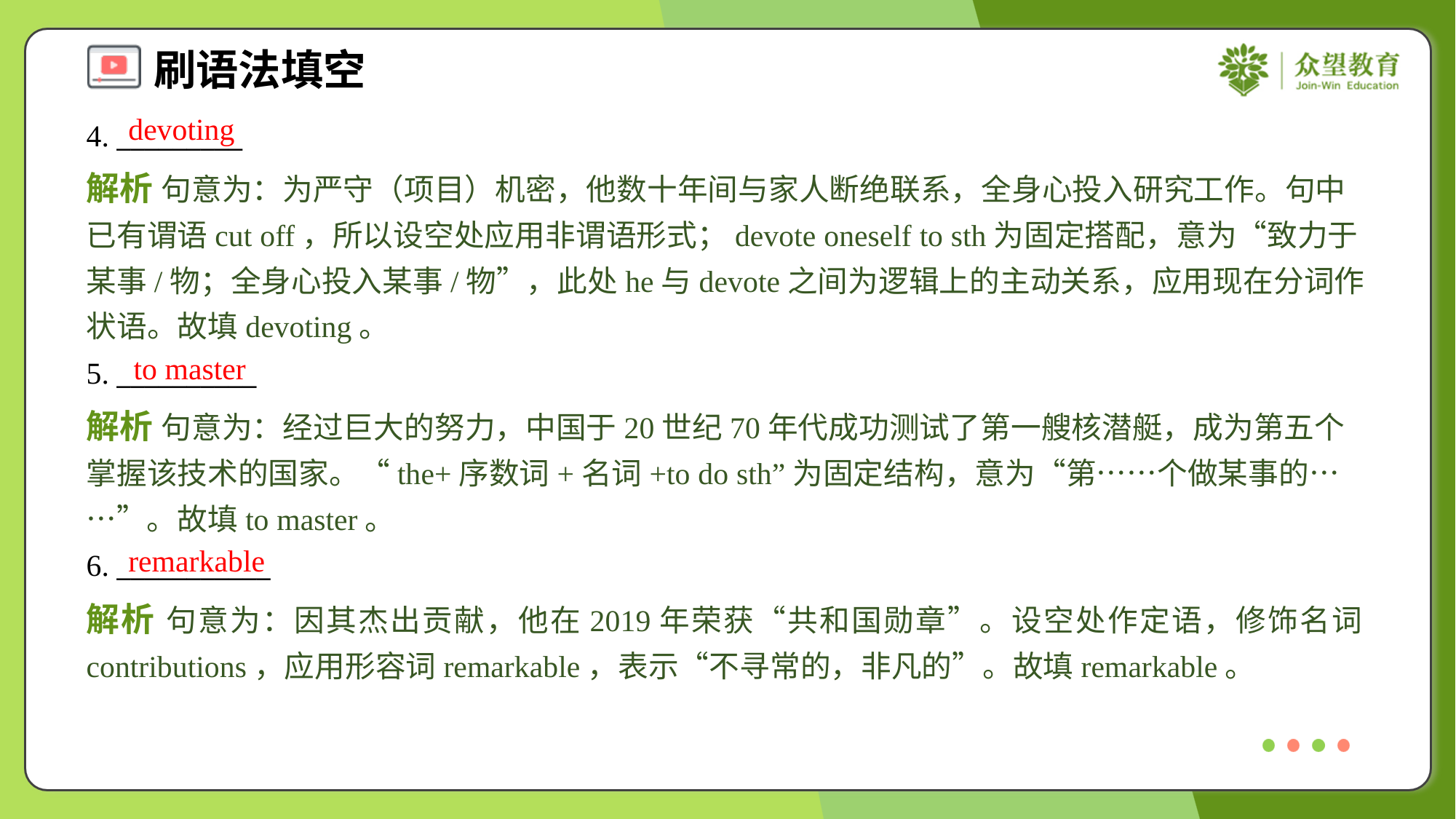

devoting
4. _________
解析 句意为：为严守（项目）机密，他数十年间与家人断绝联系，全身心投入研究工作。句中已有谓语cut off，所以设空处应用非谓语形式；devote oneself to sth为固定搭配，意为“致力于某事/物；全身心投入某事/物”，此处he与devote之间为逻辑上的主动关系，应用现在分词作状语。故填devoting。
to master
5. __________
解析 句意为：经过巨大的努力，中国于20世纪70年代成功测试了第一艘核潜艇，成为第五个掌握该技术的国家。“the+序数词+名词+to do sth”为固定结构，意为“第……个做某事的……”。故填to master。
remarkable
6. ___________
解析 句意为：因其杰出贡献，他在2019年荣获“共和国勋章”。设空处作定语，修饰名词contributions，应用形容词remarkable，表示“不寻常的，非凡的”。故填remarkable。